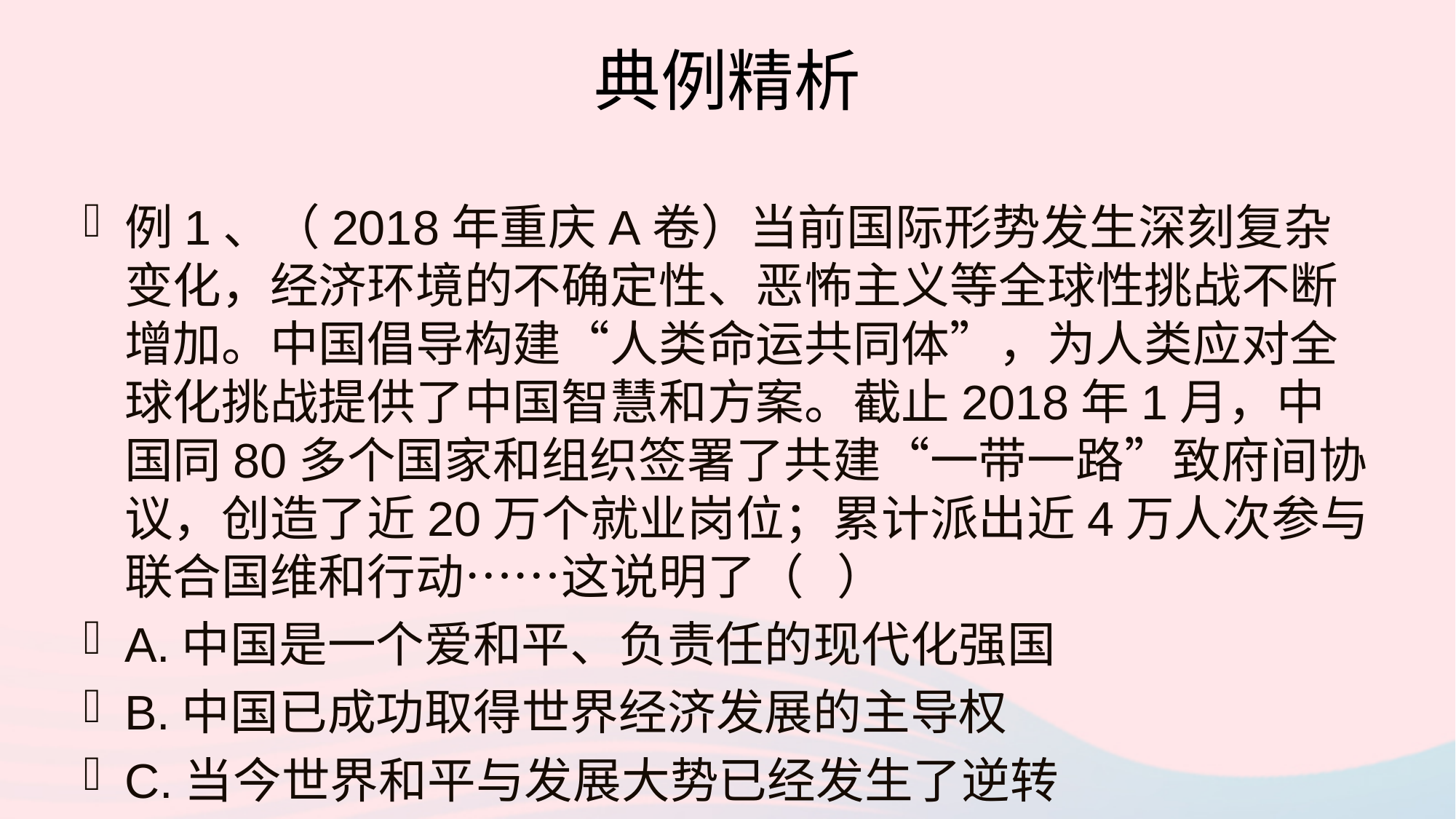

# 典例精析
例1、（2018年重庆A卷）当前国际形势发生深刻复杂变化，经济环境的不确定性、恶怖主义等全球性挑战不断增加。中国倡导构建“人类命运共同体”，为人类应对全球化挑战提供了中国智慧和方案。截止2018年1月，中国同80多个国家和组织签署了共建“一带一路”致府间协议，创造了近20万个就业岗位；累计派出近4万人次参与联合国维和行动……这说明了（   ）
A.中国是一个爱和平、负责任的现代化强国
B.中国已成功取得世界经济发展的主导权
C.当今世界和平与发展大势已经发生了逆转
D.中国面对全球化挑战必须增强忧患意识